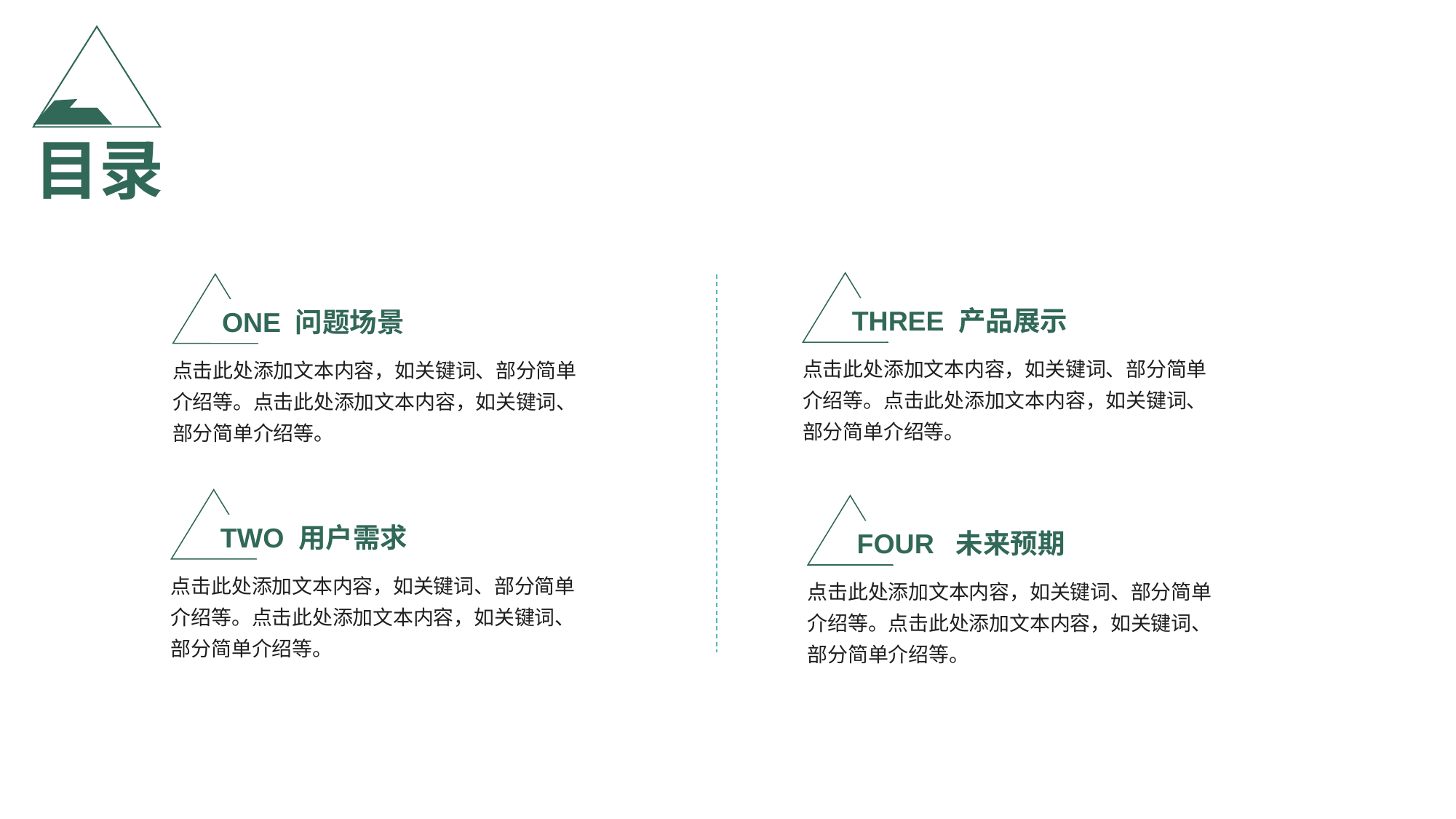

目录

THREE 产品展示
点击此处添加文本内容，如关键词、部分简单介绍等。点击此处添加文本内容，如关键词、部分简单介绍等。

ONE 问题场景
点击此处添加文本内容，如关键词、部分简单介绍等。点击此处添加文本内容，如关键词、部分简单介绍等。

TWO 用户需求
点击此处添加文本内容，如关键词、部分简单介绍等。点击此处添加文本内容，如关键词、部分简单介绍等。

FOUR  未来预期
点击此处添加文本内容，如关键词、部分简单介绍等。点击此处添加文本内容，如关键词、部分简单介绍等。